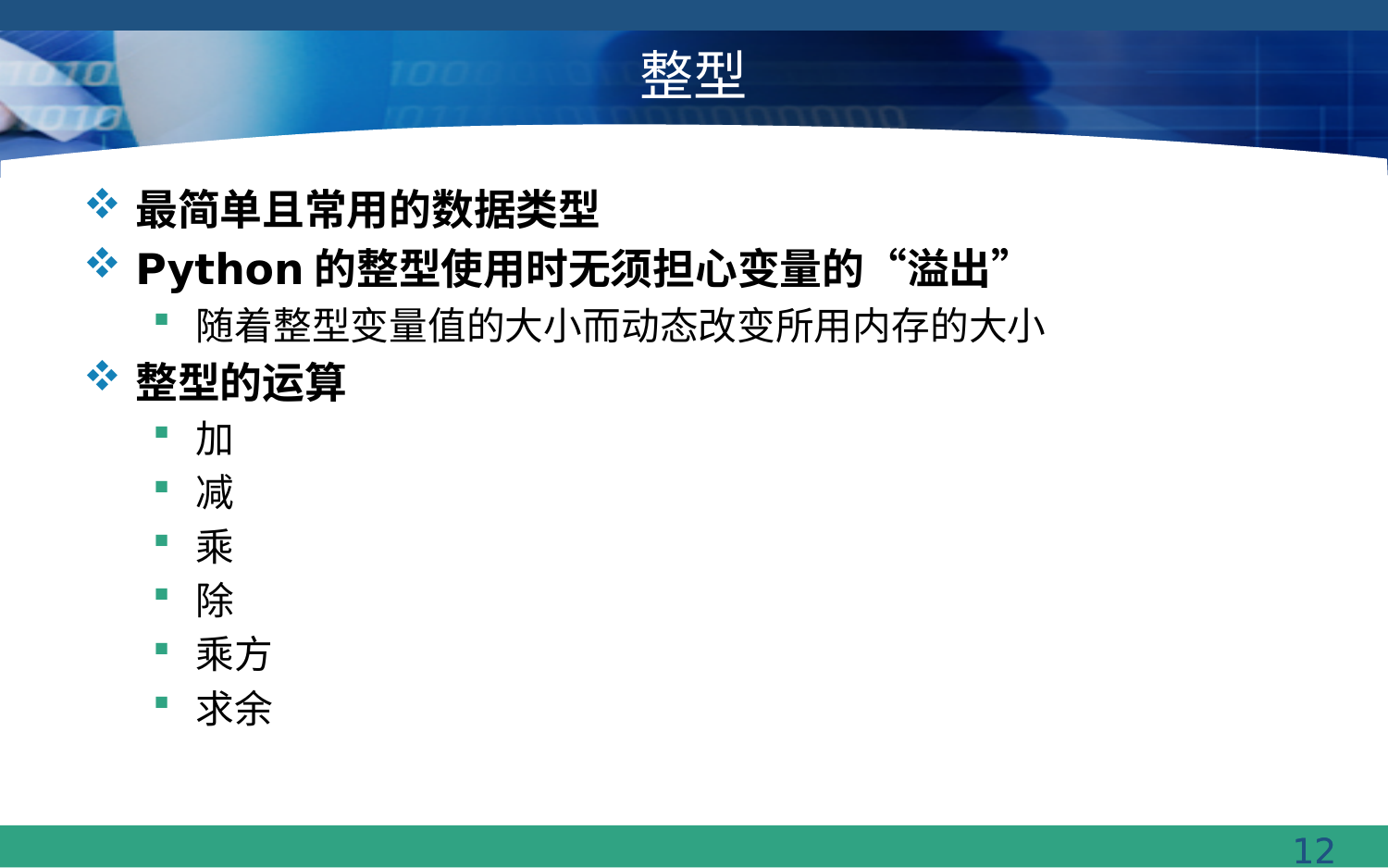

# 整型
最简单且常用的数据类型
Python的整型使用时无须担心变量的“溢出”
随着整型变量值的大小而动态改变所用内存的大小
整型的运算
加
减
乘
除
乘方
求余